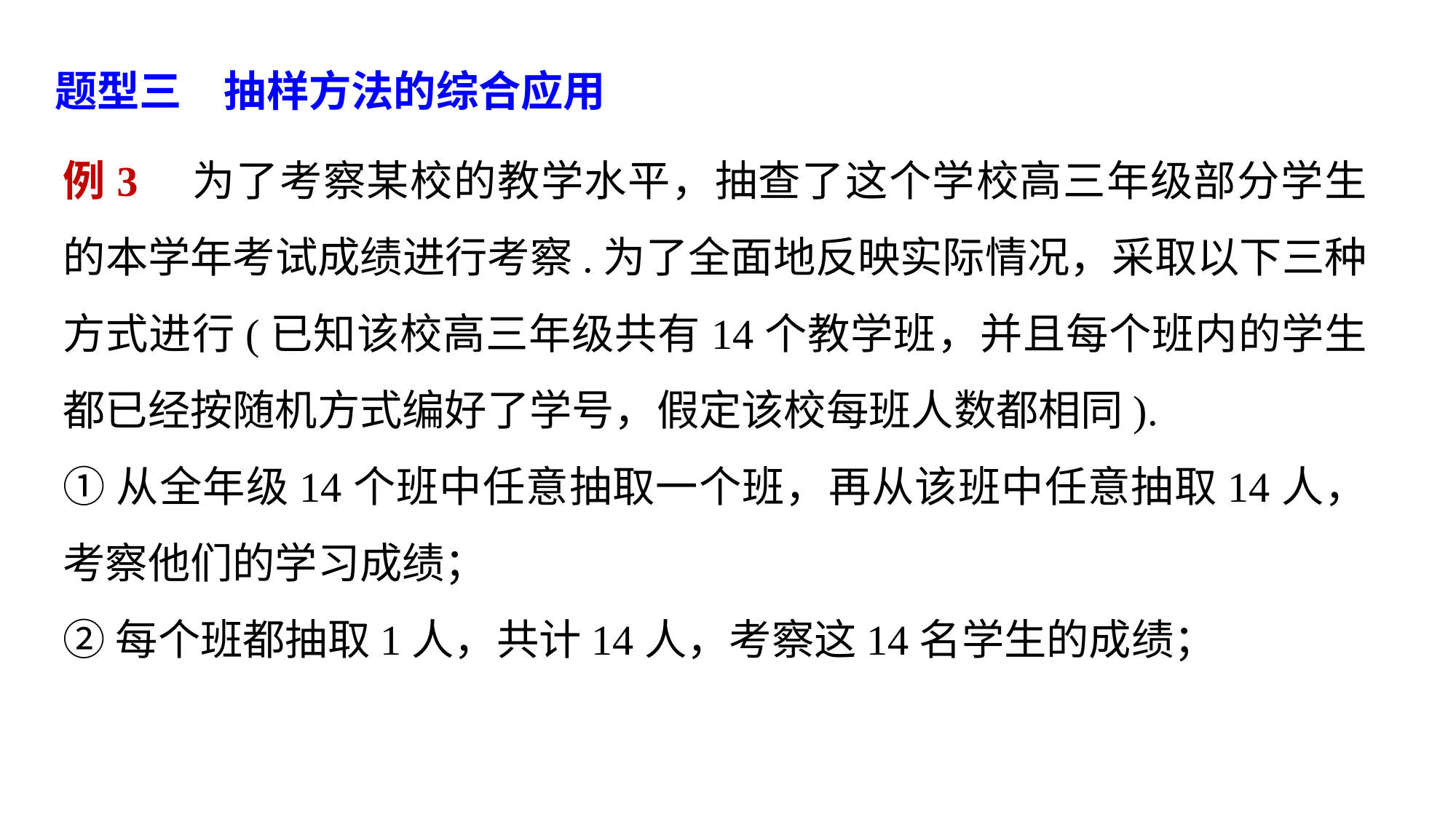

题型三　抽样方法的综合应用
例3　为了考察某校的教学水平，抽查了这个学校高三年级部分学生的本学年考试成绩进行考察.为了全面地反映实际情况，采取以下三种方式进行(已知该校高三年级共有14个教学班，并且每个班内的学生都已经按随机方式编好了学号，假定该校每班人数都相同).
①从全年级14个班中任意抽取一个班，再从该班中任意抽取14人，考察他们的学习成绩；
②每个班都抽取1人，共计14人，考察这14名学生的成绩；